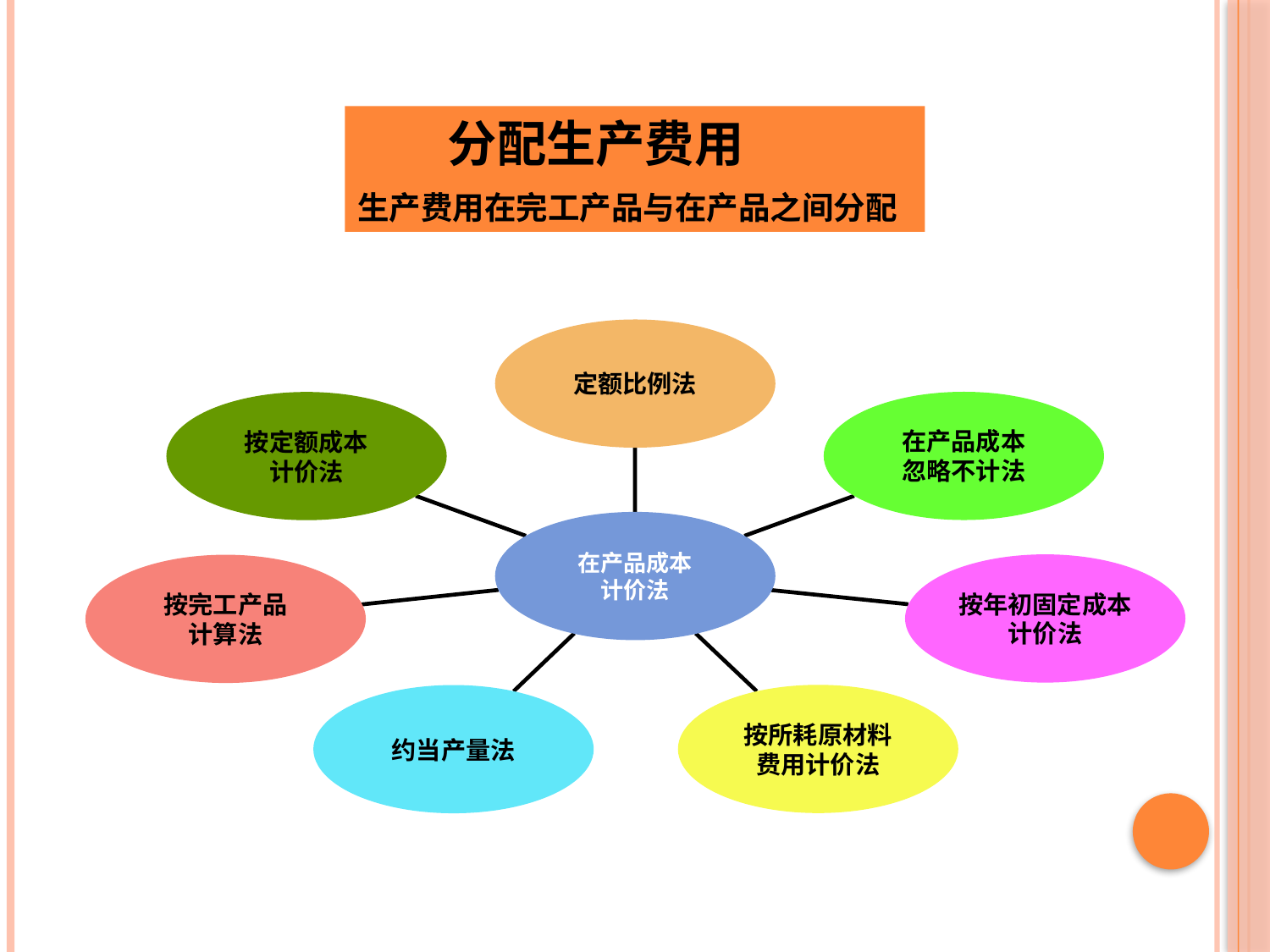

分配生产费用
生产费用在完工产品与在产品之间分配

定额比例法
在产品成本
忽略不计法
按定额成本
计价法

在产品成本
计价法
按年初固定成本
计价法
按完工产品
计算法

按所耗原材料
费用计价法
约当产量法